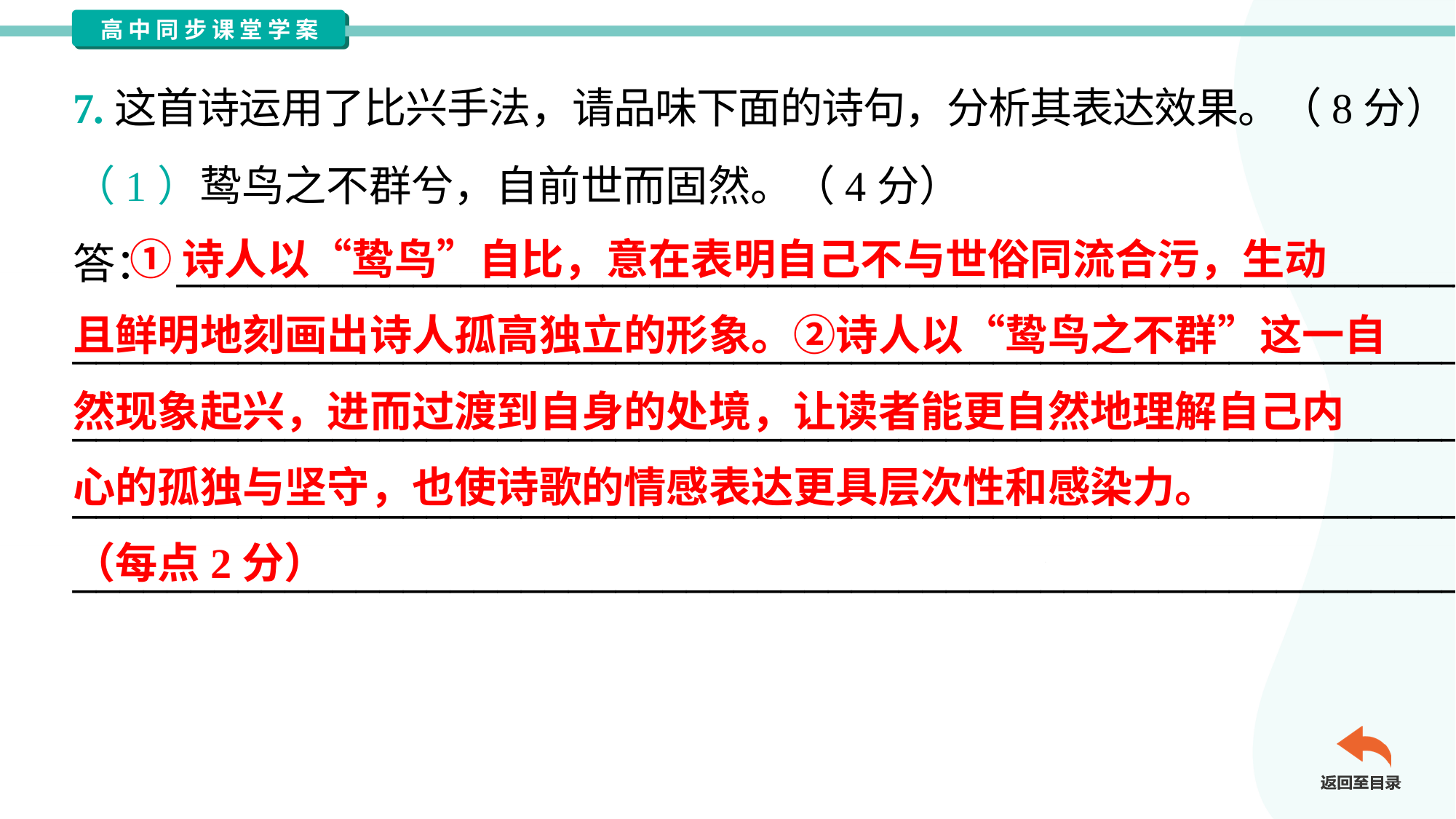

7.这首诗运用了比兴手法，请品味下面的诗句，分析其表达效果。（8分）
（1）鸷鸟之不群兮，自前世而固然。（4分）
答： ________________________________________________________
_____________________________________________________________
_____________________________________________________________
_____________________________________________________________
_____________________________________________________________
      ①诗人以“鸷鸟”自比，意在表明自己不与世俗同流合污，生动
且鲜明地刻画出诗人孤高独立的形象。②诗人以“鸷鸟之不群”这一自
然现象起兴，进而过渡到自身的处境，让读者能更自然地理解自己内
心的孤独与坚守，也使诗歌的情感表达更具层次性和感染力。
（每点2分）